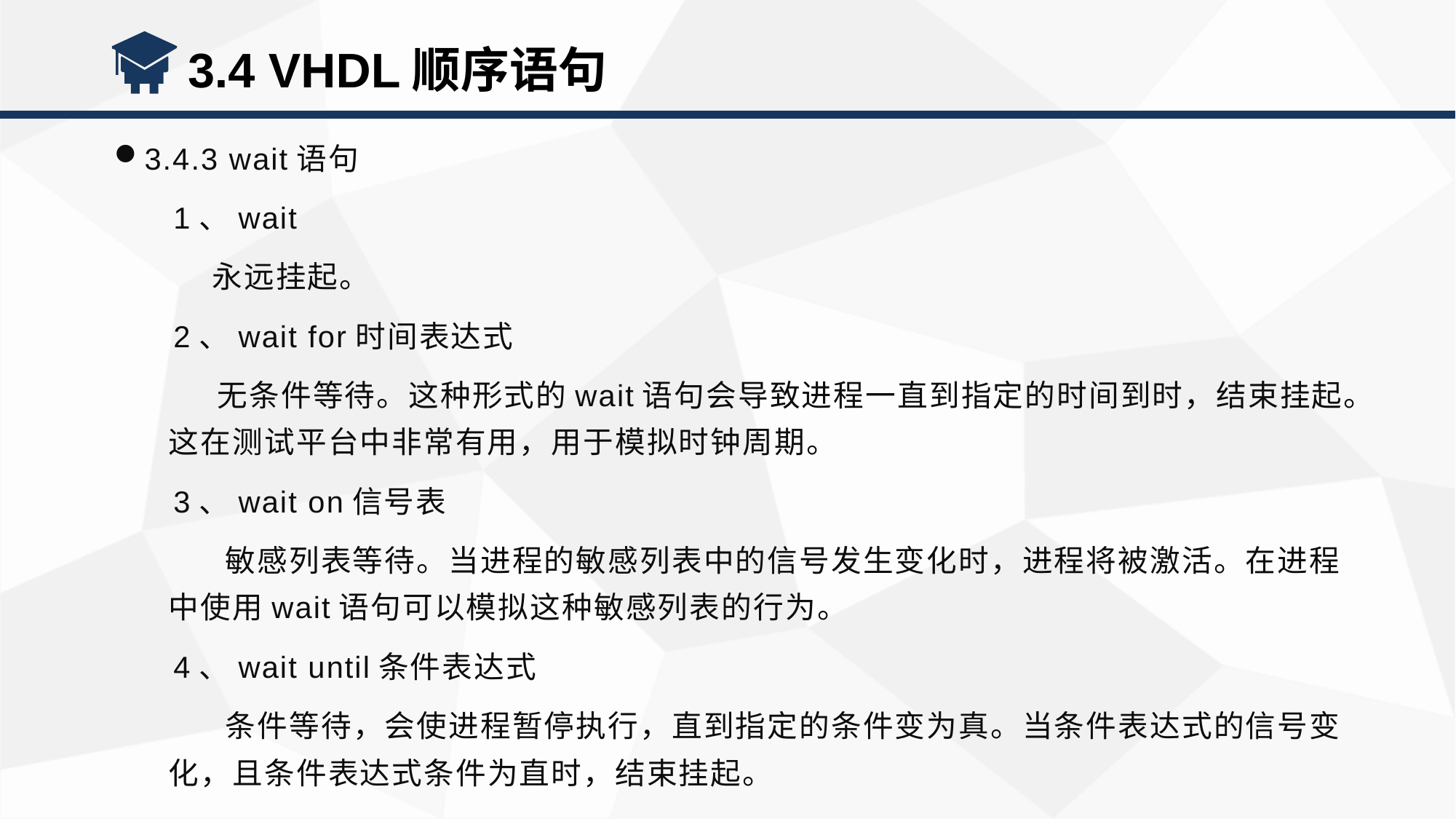

3.4 VHDL顺序语句

3.4.3 wait语句
      1、wait
           永远挂起。
      2、wait for时间表达式
     无条件等待。这种形式的wait语句会导致进程一直到指定的时间到时，结束挂起。这在测试平台中非常有用，用于模拟时钟周期。
      3、wait on信号表
      敏感列表等待。当进程的敏感列表中的信号发生变化时，进程将被激活。在进程中使用wait语句可以模拟这种敏感列表的行为。
      4、wait until条件表达式
      条件等待，会使进程暂停执行，直到指定的条件变为真。当条件表达式的信号变化，且条件表达式条件为直时，结束挂起。